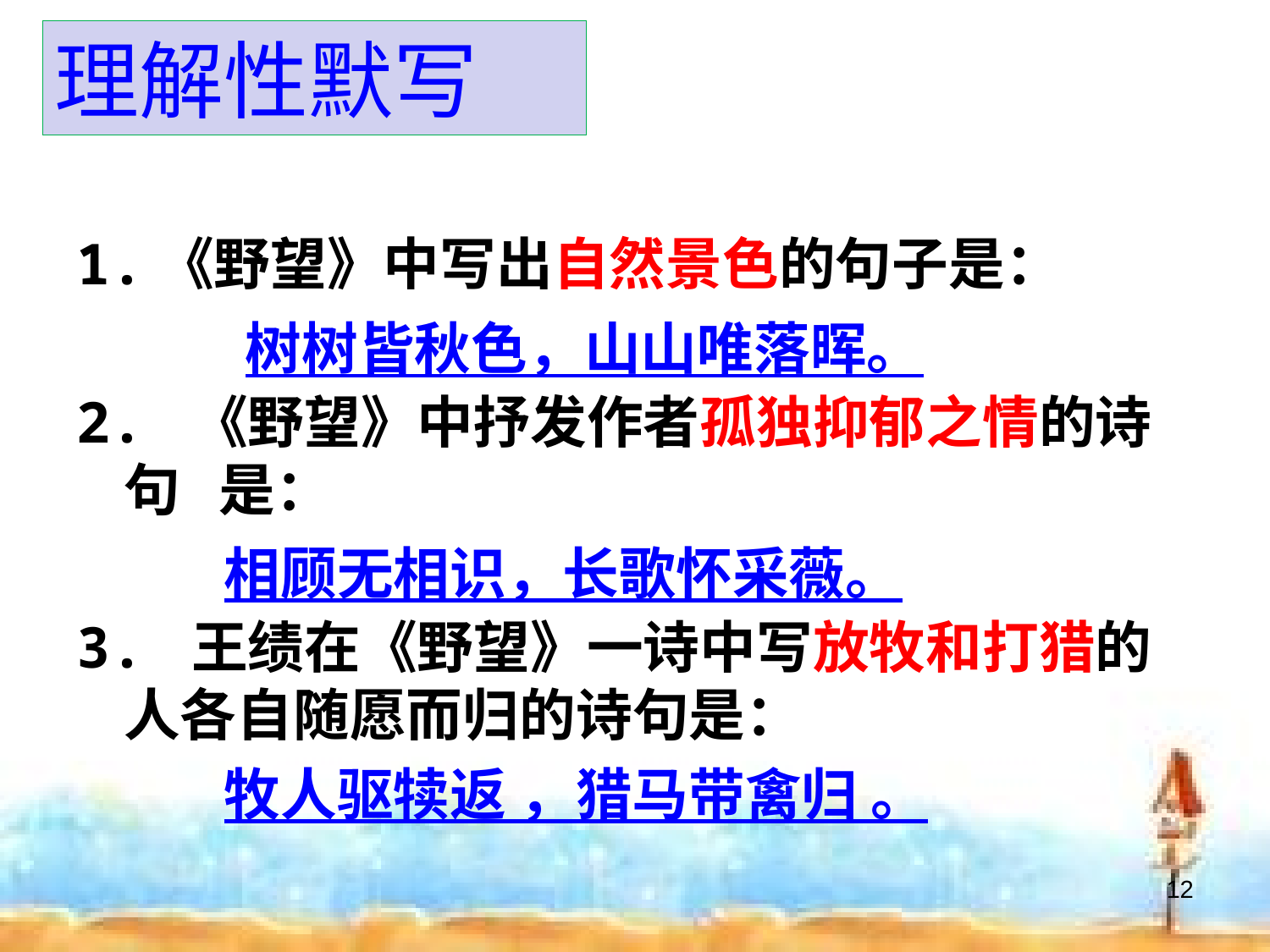

理解性默写
1.《野望》中写出自然景色的句子是：

2. 《野望》中抒发作者孤独抑郁之情的诗句   是：

3. 王绩在《野望》一诗中写放牧和打猎的人各自随愿而归的诗句是：

树树皆秋色，山山唯落晖。
相顾无相识，长歌怀采薇。

牧人驱犊返 ，猎马带禽归 。

12